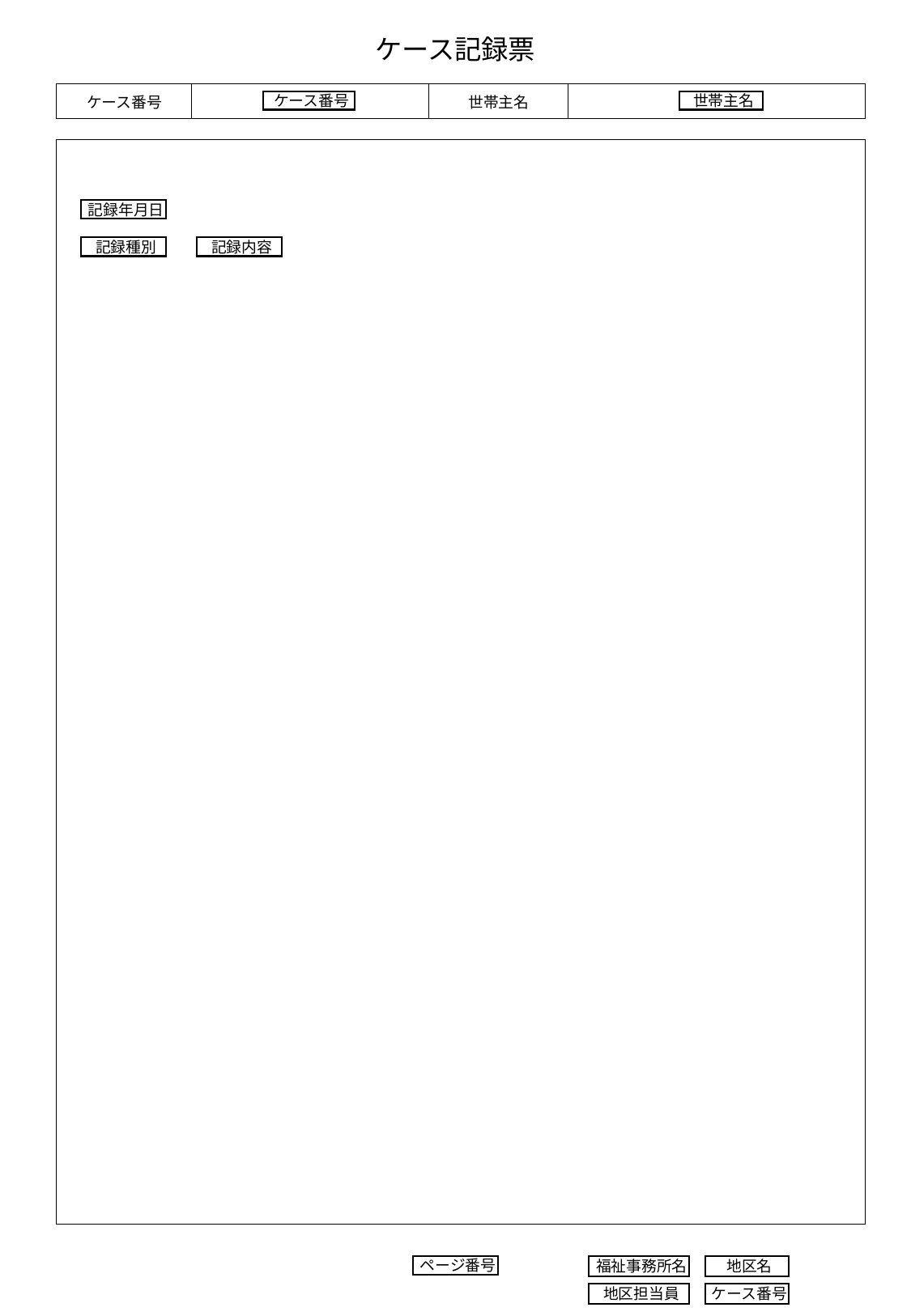

ケース記録票
| ケース番号 |  | 世帯主名 |  |
| --- | --- | --- | --- |
ケース番号
世帯主名
|  |
| --- |
記録年月日
記録種別
記録内容
ページ番号
福祉事務所名
地区名
ケース番号
地区担当員